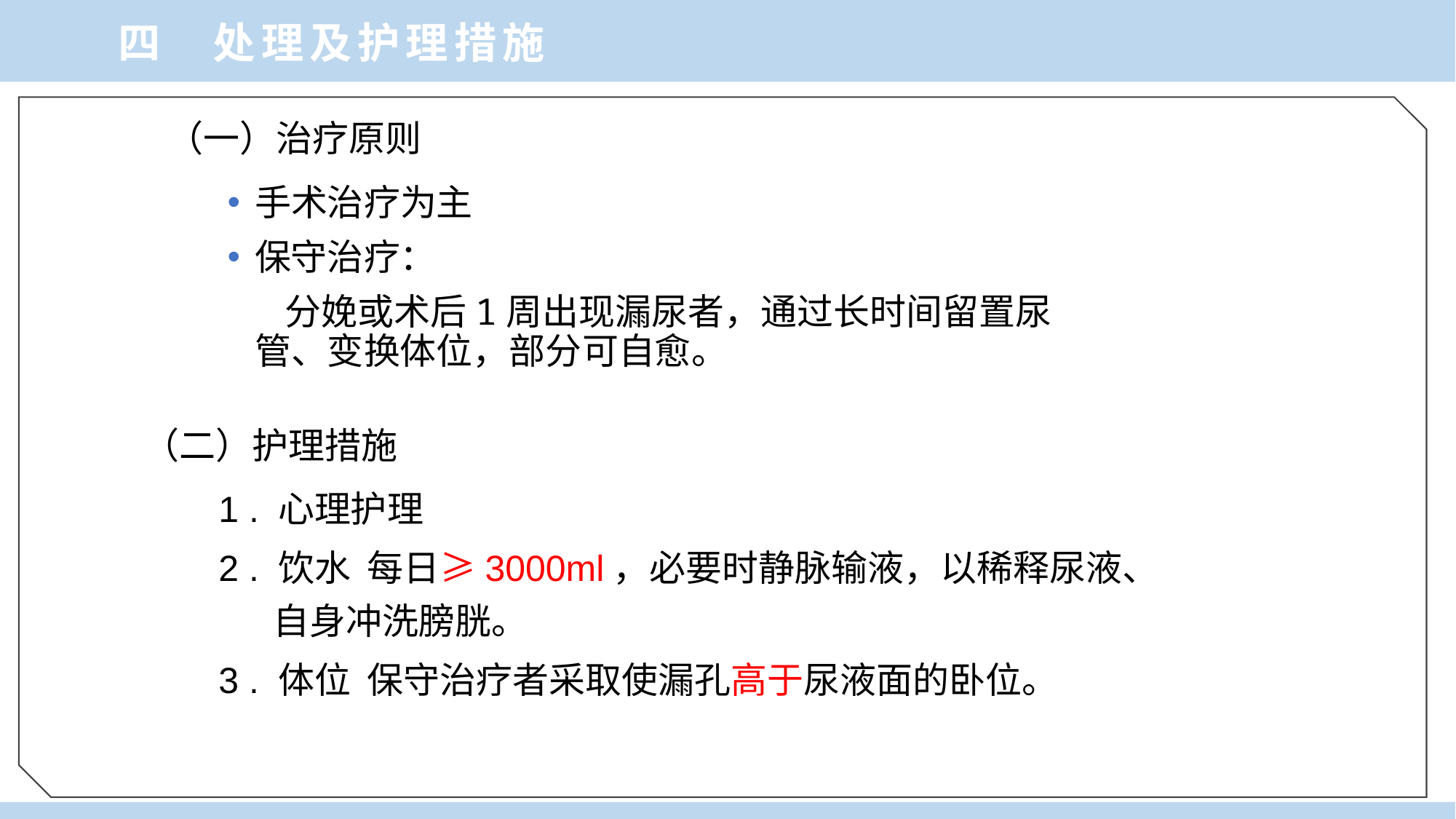

四   处理及护理措施

（一）治疗原则
手术治疗为主
保守治疗：
      分娩或术后1周出现漏尿者，通过长时间留置尿管、变换体位，部分可自愈。
（二）护理措施
1 . 心理护理
2 . 饮水  每日≥3000ml，必要时静脉输液，以稀释尿液、自身冲洗膀胱。
3 . 体位  保守治疗者采取使漏孔高于尿液面的卧位。